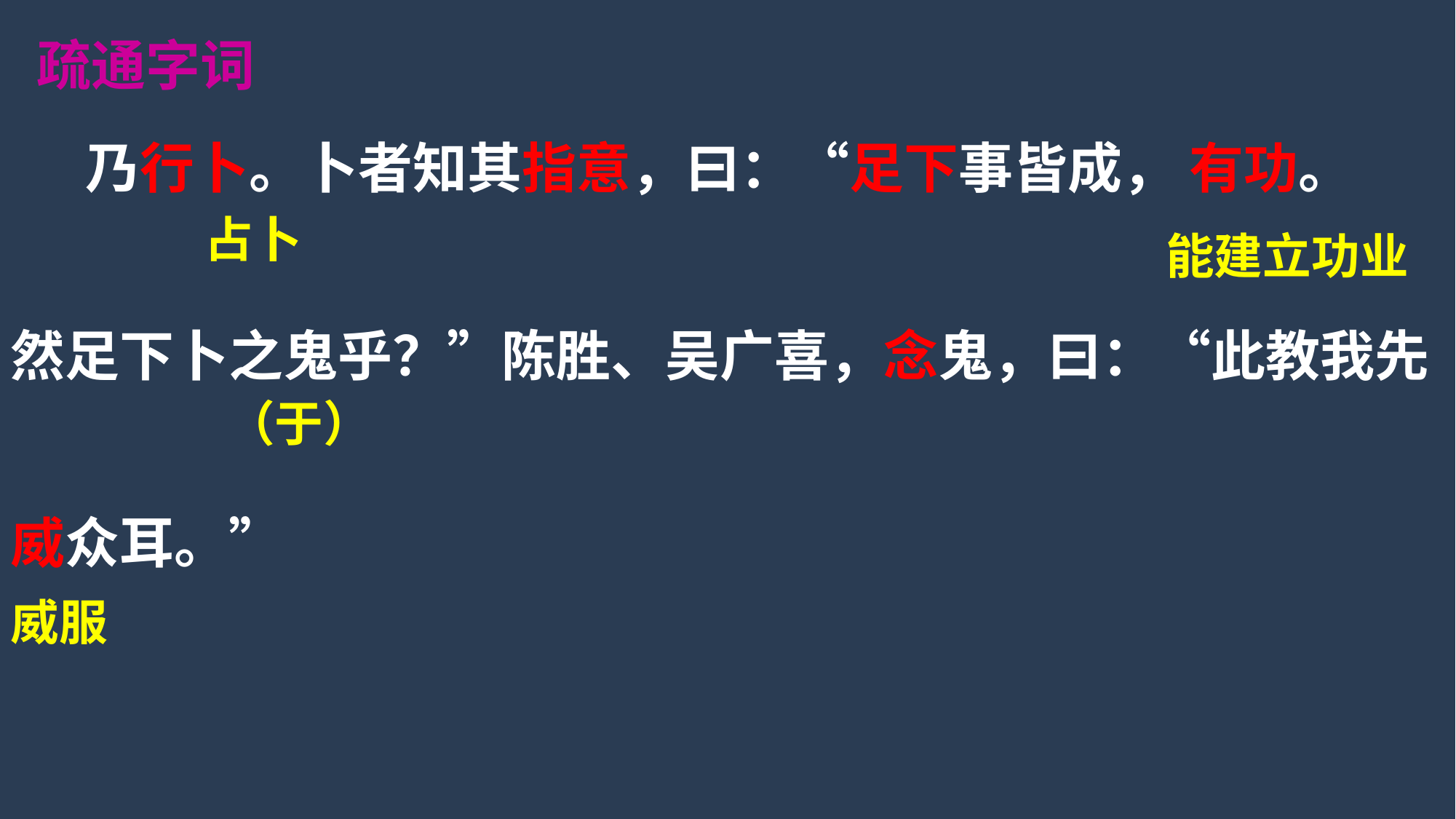

疏通字词
     乃行卜。卜者知其指意，曰：“足下事皆成， 有功。

然足下卜之鬼乎？”陈胜、吴广喜，念鬼，曰：“此教我先

威众耳。”
占卜
能建立功业
（于）
威服